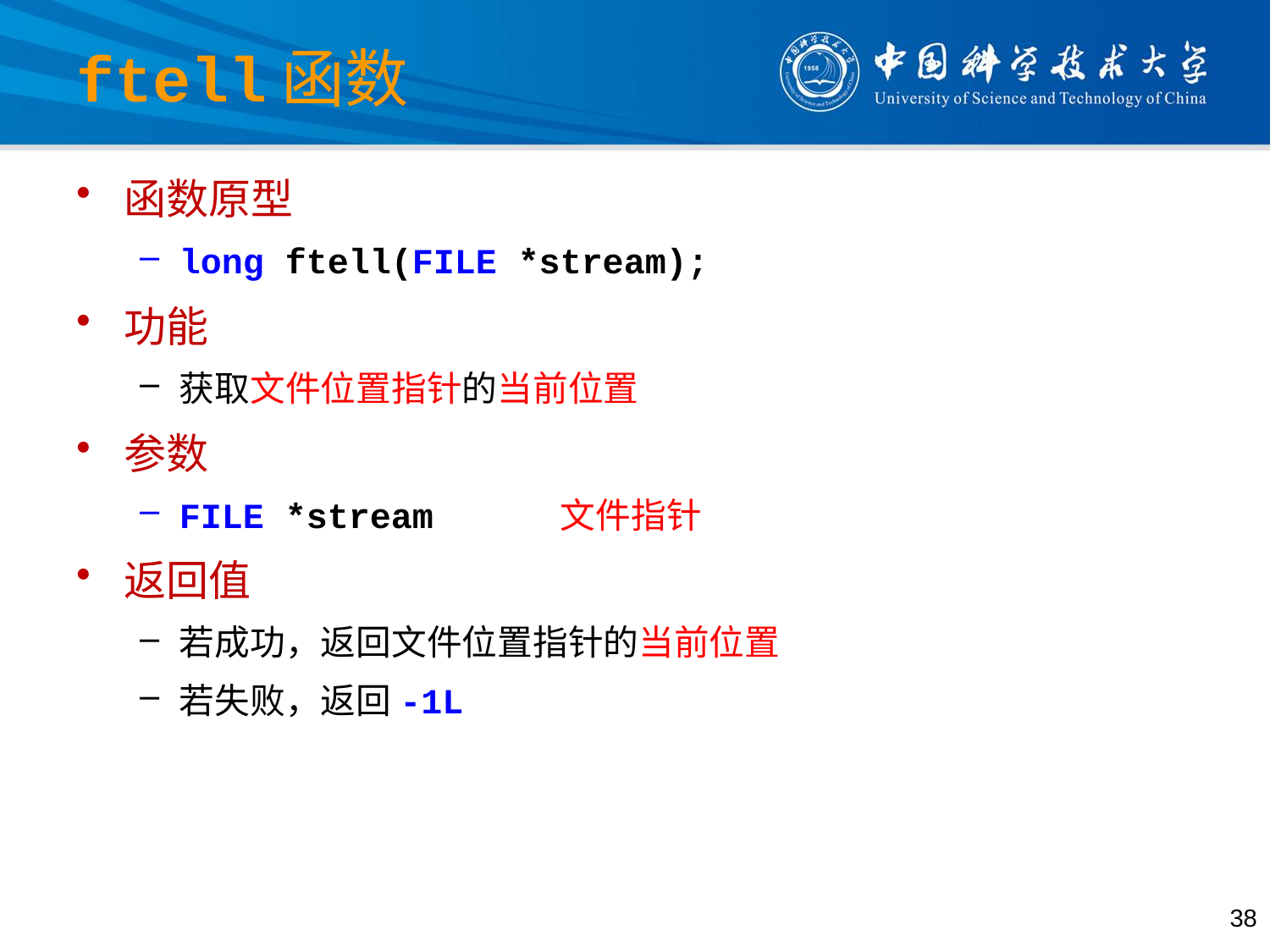

# ftell函数
函数原型
long ftell(FILE *stream);
功能
获取文件位置指针的当前位置
参数
FILE *stream	文件指针
返回值
若成功，返回文件位置指针的当前位置
若失败，返回-1L
38